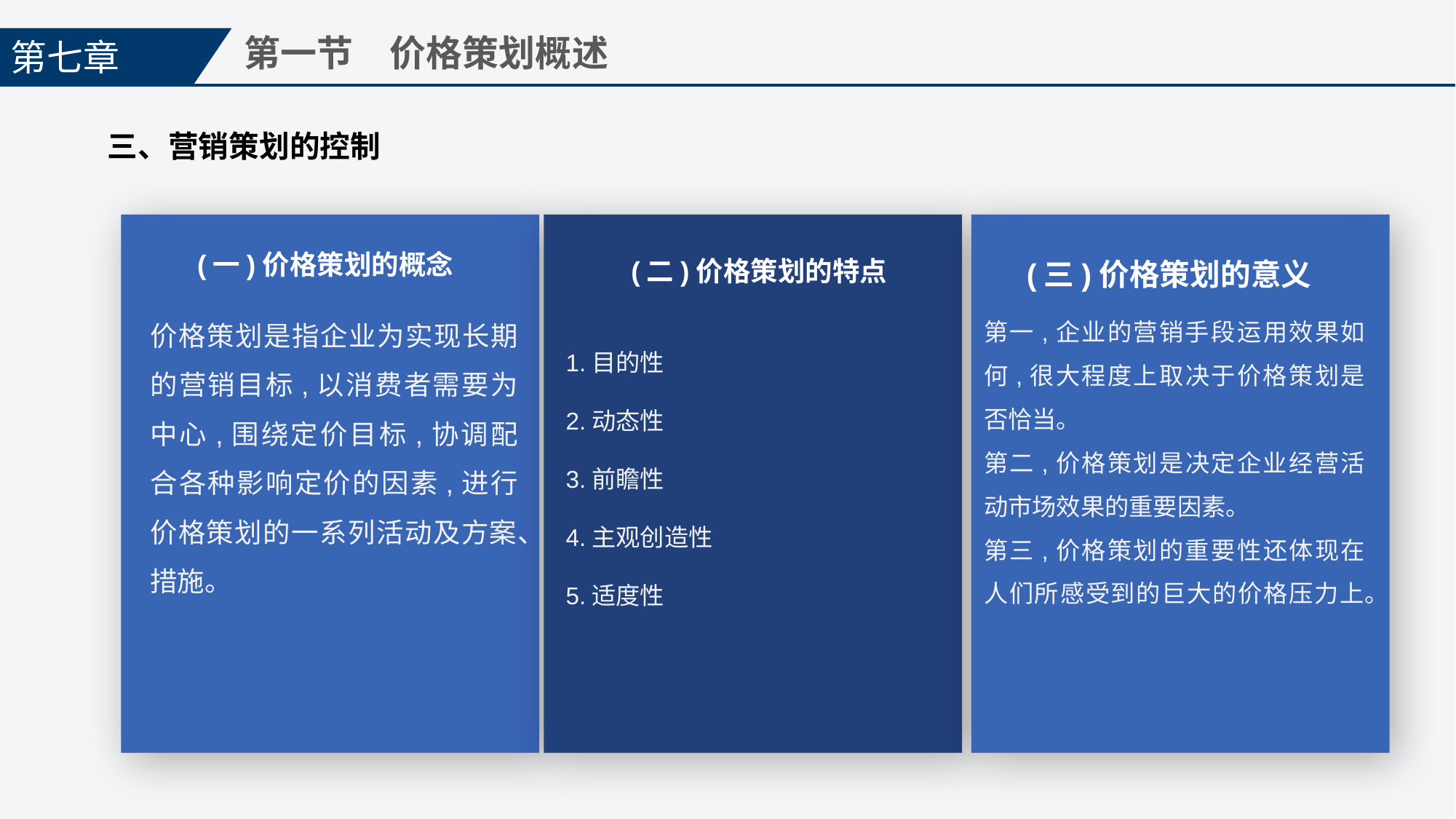

第七章
第一节　价格策划概述
三、营销策划的控制

(一)价格策划的概念
(二)价格策划的特点
(三)价格策划的意义
价格策划是指企业为实现长期的营销目标,以消费者需要为中心,围绕定价目标,协调配合各种影响定价的因素,进行价格策划的一系列活动及方案、措施。
第一,企业的营销手段运用效果如何,很大程度上取决于价格策划是否恰当。
第二,价格策划是决定企业经营活动市场效果的重要因素。
第三,价格策划的重要性还体现在人们所感受到的巨大的价格压力上。
1.目的性
2.动态性
3.前瞻性
4.主观创造性
5.适度性